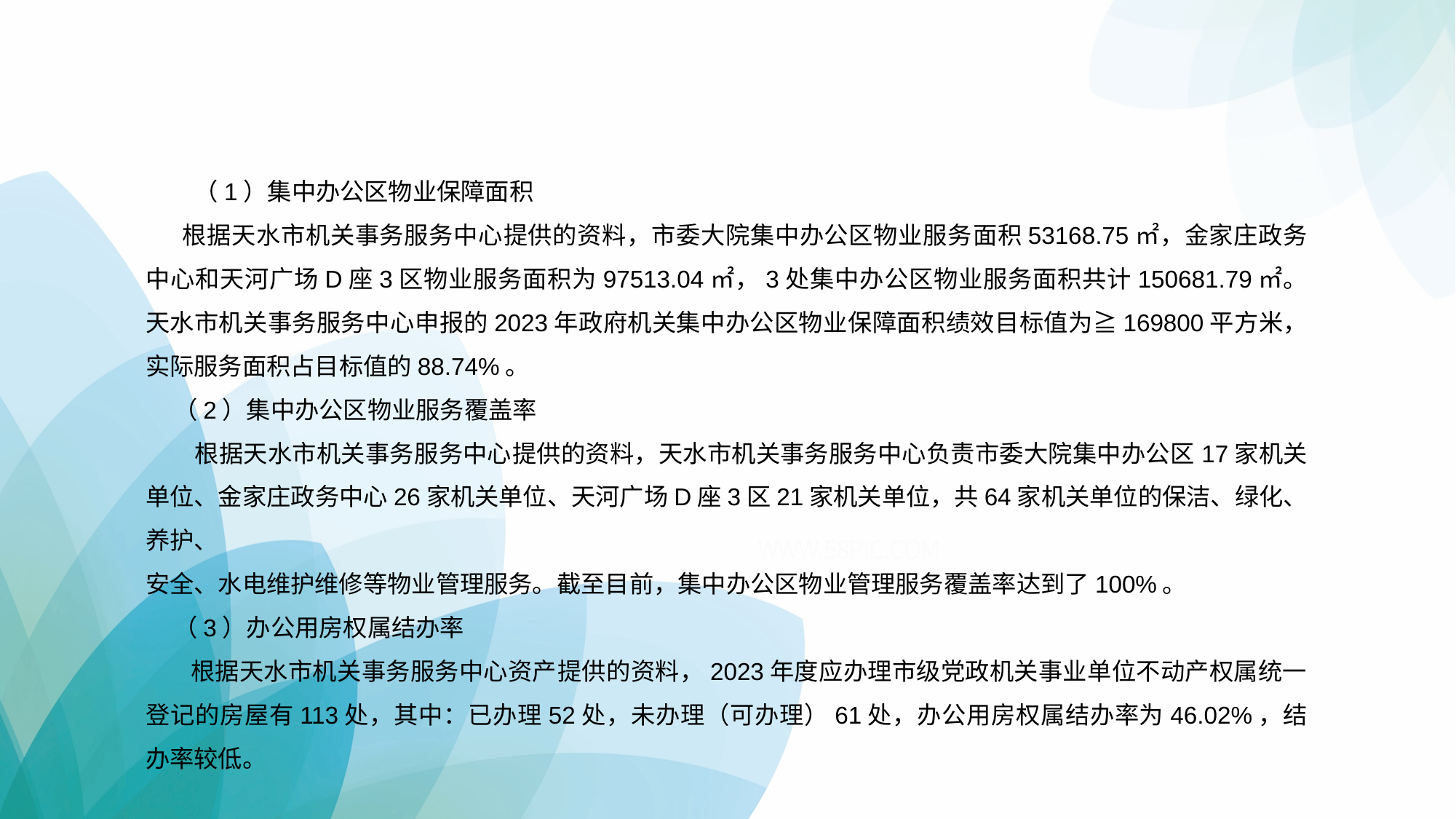

（1）集中办公区物业保障面积
　  根据天水市机关事务服务中心提供的资料，市委大院集中办公区物业服务面积53168.75㎡，金家庄政务中心和天河广场D座3区物业服务面积为97513.04㎡，3处集中办公区物业服务面积共计150681.79㎡。天水市机关事务服务中心申报的2023年政府机关集中办公区物业保障面积绩效目标值为≧169800平方米，实际服务面积占目标值的88.74%。
    （2）集中办公区物业服务覆盖率
　　根据天水市机关事务服务中心提供的资料，天水市机关事务服务中心负责市委大院集中办公区17家机关单位、金家庄政务中心26家机关单位、天河广场D座3区21家机关单位，共64家机关单位的保洁、绿化、养护、
安全、水电维护维修等物业管理服务。截至目前，集中办公区物业管理服务覆盖率达到了100%。
    （3）办公用房权属结办率
根据天水市机关事务服务中心资产提供的资料，2023年度应办理市级党政机关事业单位不动产权属统一登记的房屋有113处，其中：已办理52处，未办理（可办理）61处，办公用房权属结办率为46.02%，结办率较低。